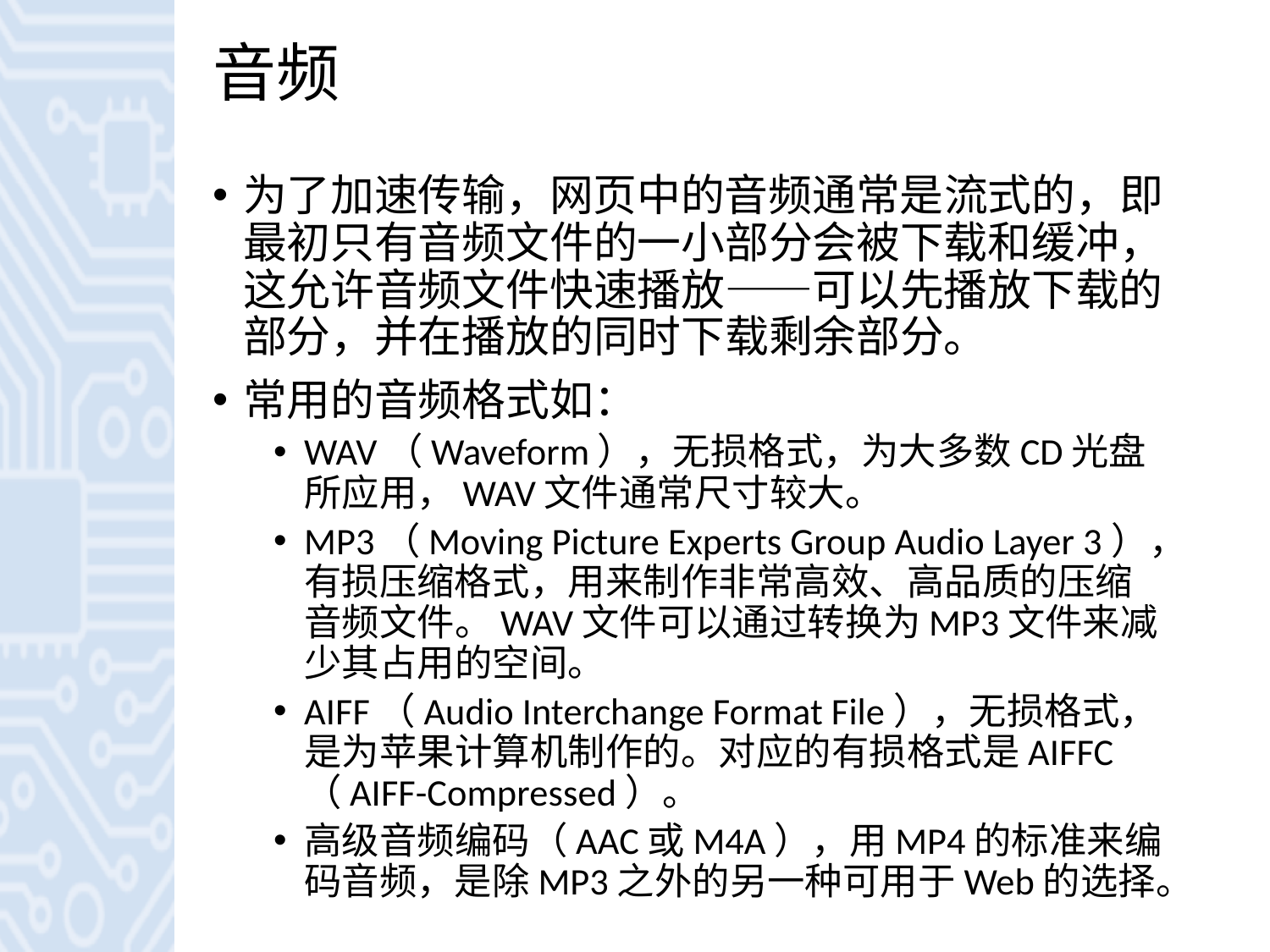

# 音频
为了加速传输，网页中的音频通常是流式的，即最初只有音频文件的一小部分会被下载和缓冲，这允许音频文件快速播放——可以先播放下载的部分，并在播放的同时下载剩余部分。
常用的音频格式如：
WAV（Waveform），无损格式，为大多数CD光盘所应用，WAV文件通常尺寸较大。
MP3（Moving Picture Experts Group Audio Layer 3），有损压缩格式，用来制作非常高效、高品质的压缩音频文件。WAV文件可以通过转换为MP3文件来减少其占用的空间。
AIFF（Audio Interchange Format File），无损格式，是为苹果计算机制作的。对应的有损格式是AIFFC（AIFF-Compressed）。
高级音频编码（AAC或M4A），用MP4的标准来编码音频，是除MP3之外的另一种可用于Web的选择。